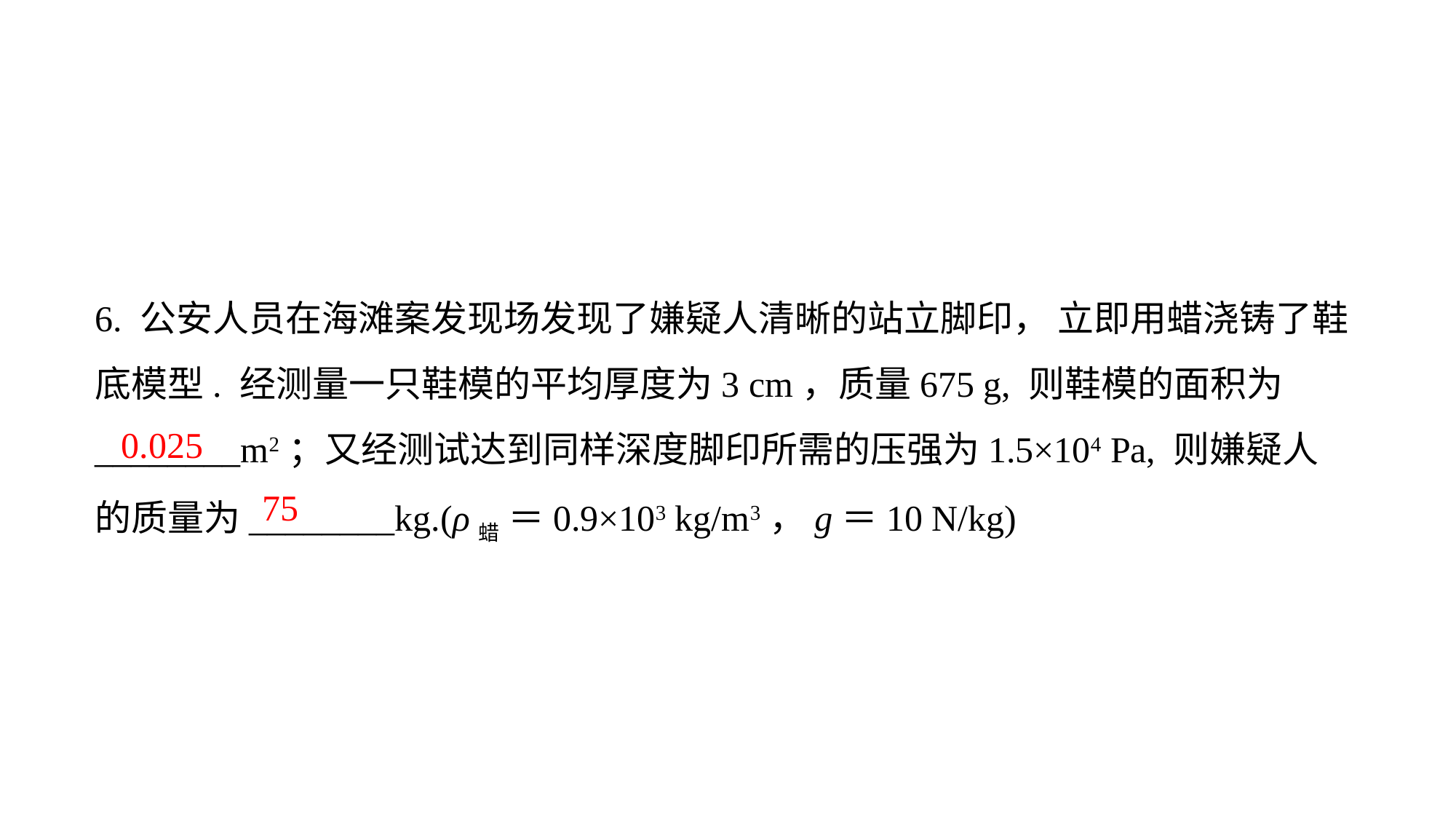

6. 公安人员在海滩案发现场发现了嫌疑人清晰的站立脚印， 立即用蜡浇铸了鞋底模型. 经测量一只鞋模的平均厚度为3 cm，质量675 g, 则鞋模的面积为________m2；又经测试达到同样深度脚印所需的压强为1.5×104 Pa, 则嫌疑人的质量为________kg.(ρ蜡 ＝0.9×103 kg/m3，g＝10 N/kg)
0.025
75